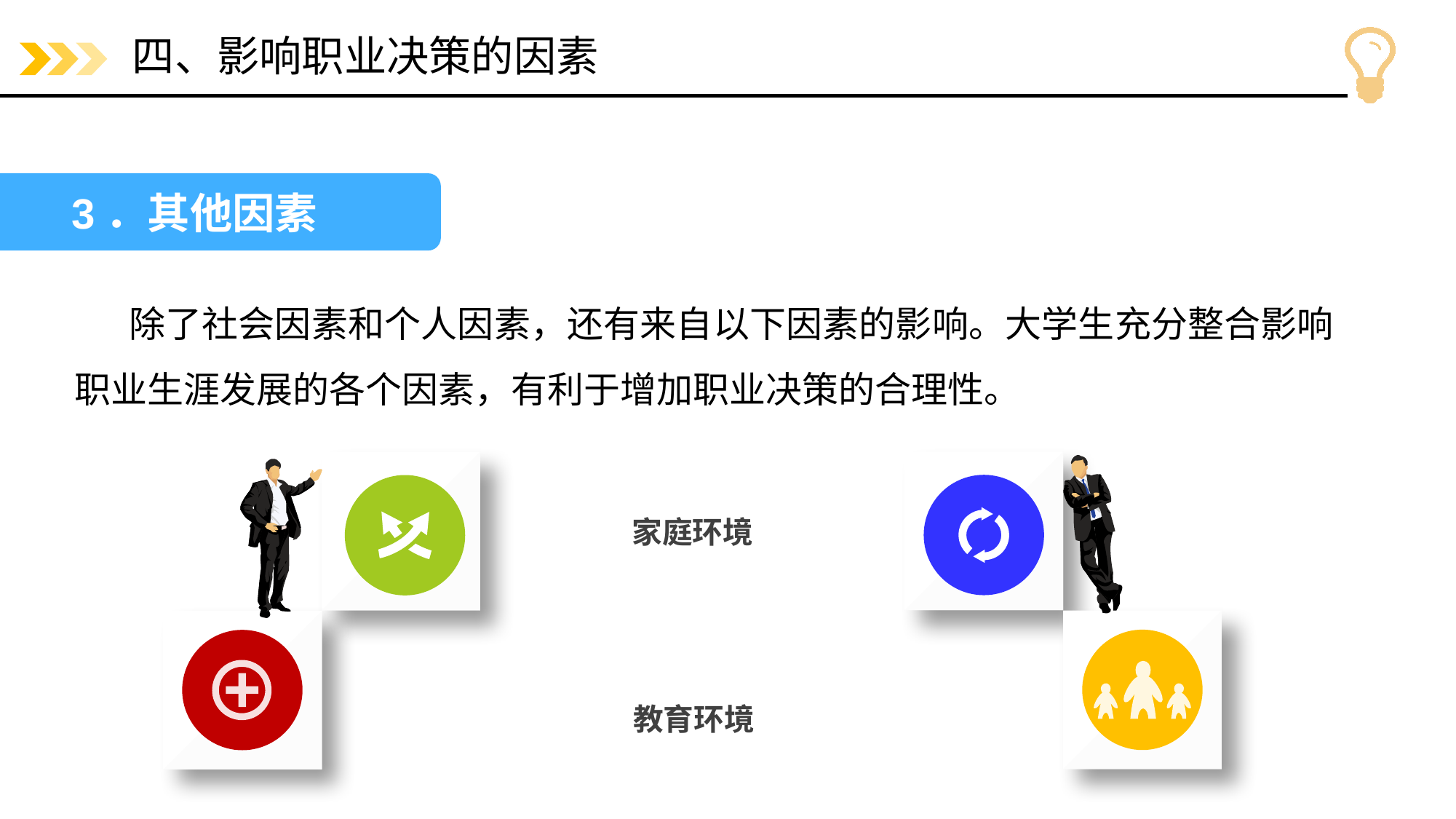

13
# 四、影响职业决策的因素
3．其他因素
除了社会因素和个人因素，还有来自以下因素的影响。大学生充分整合影响职业生涯发展的各个因素，有利于增加职业决策的合理性。

家庭环境

教育环境